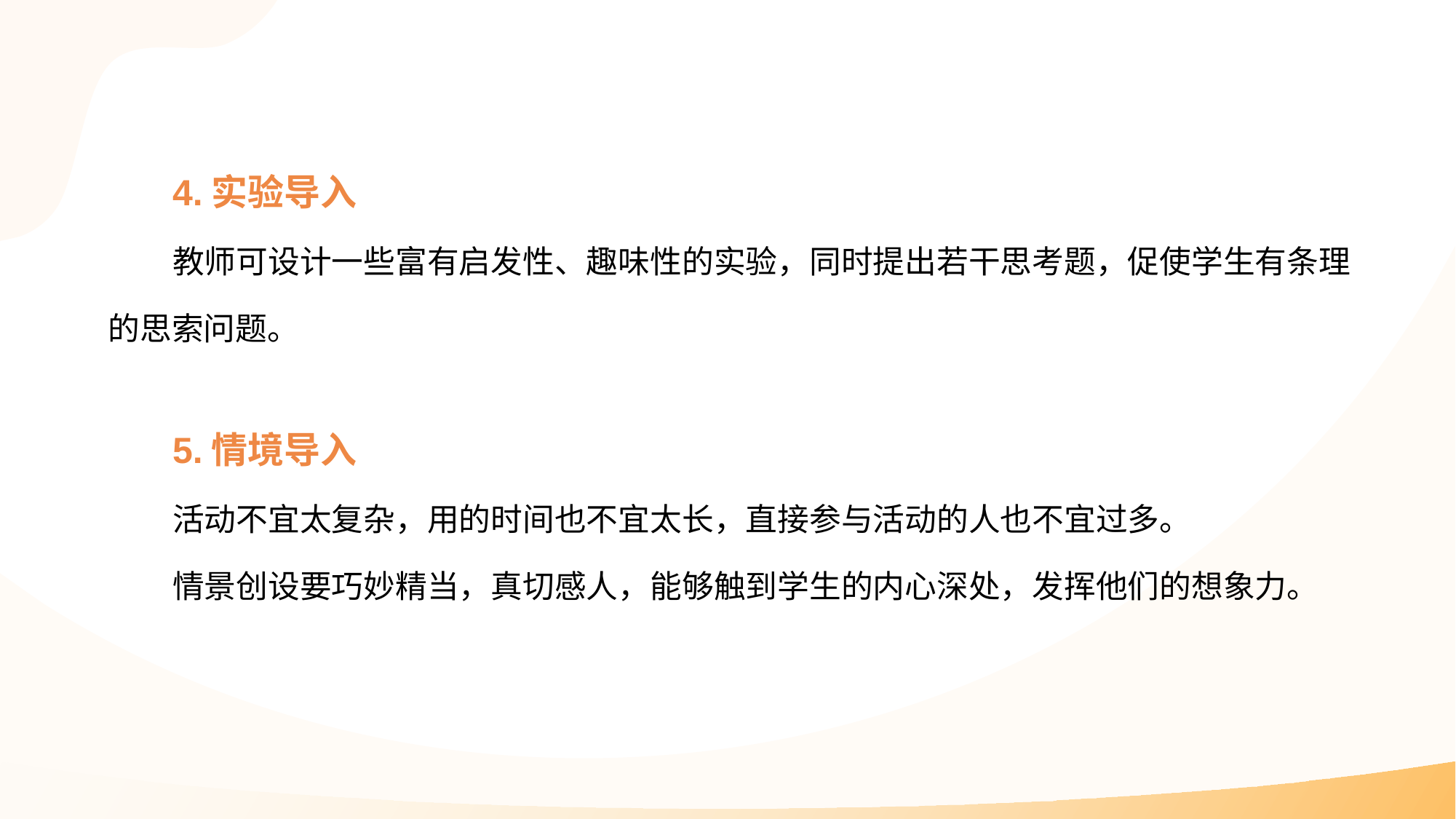

4.实验导入
教师可设计一些富有启发性、趣味性的实验，同时提出若干思考题，促使学生有条理的思索问题。

5.情境导入
活动不宜太复杂，用的时间也不宜太长，直接参与活动的人也不宜过多。
情景创设要巧妙精当，真切感人，能够触到学生的内心深处，发挥他们的想象力。